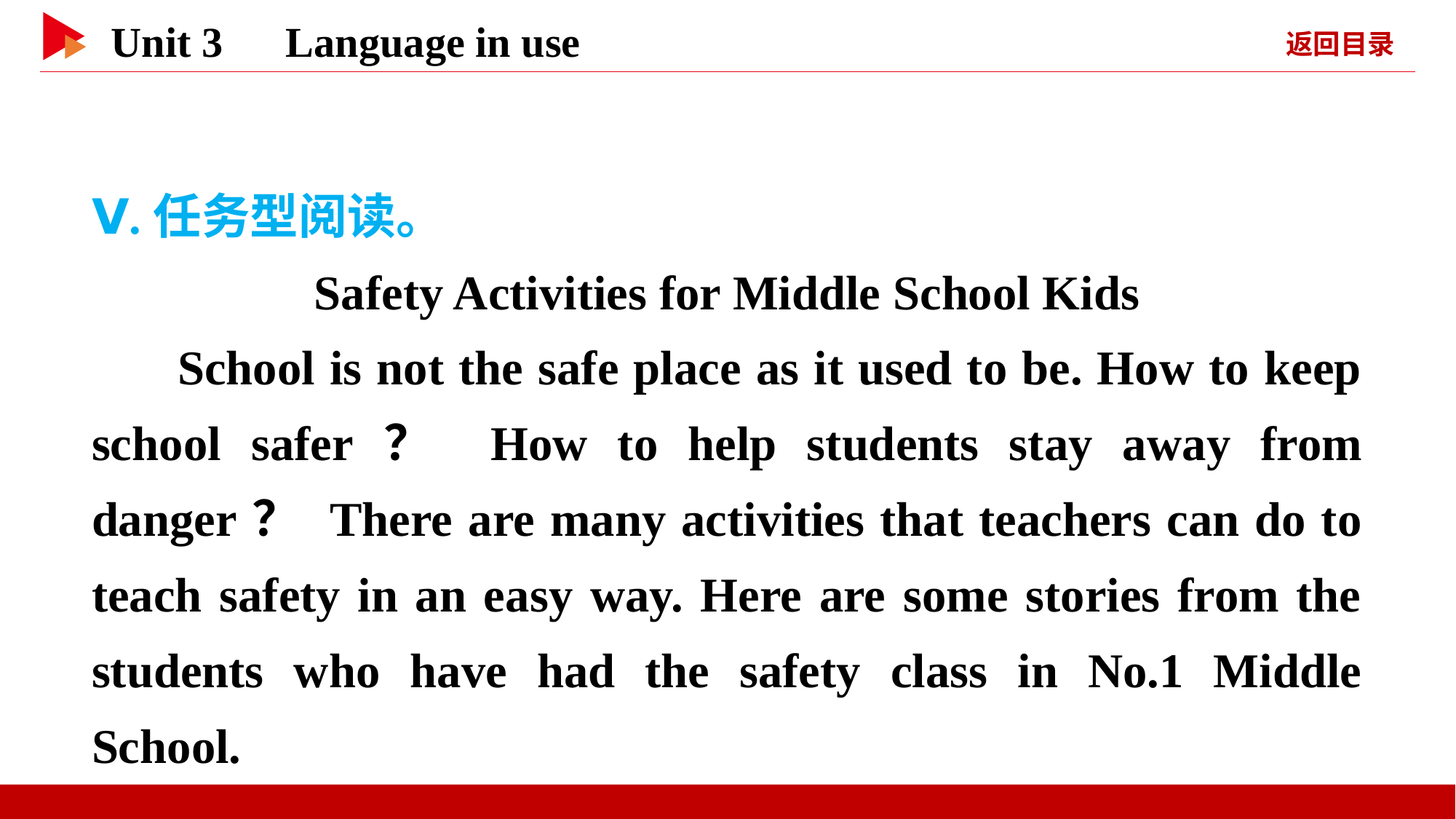

Ⅴ.任务型阅读。
Safety Activities for Middle School Kids
School is not the safe place as it used to be. How to keep school safer？ How to help students stay away from danger？ There are many activities that teachers can do to teach safety in an easy way. Here are some stories from the students who have had the safety class in No.1 Middle School.